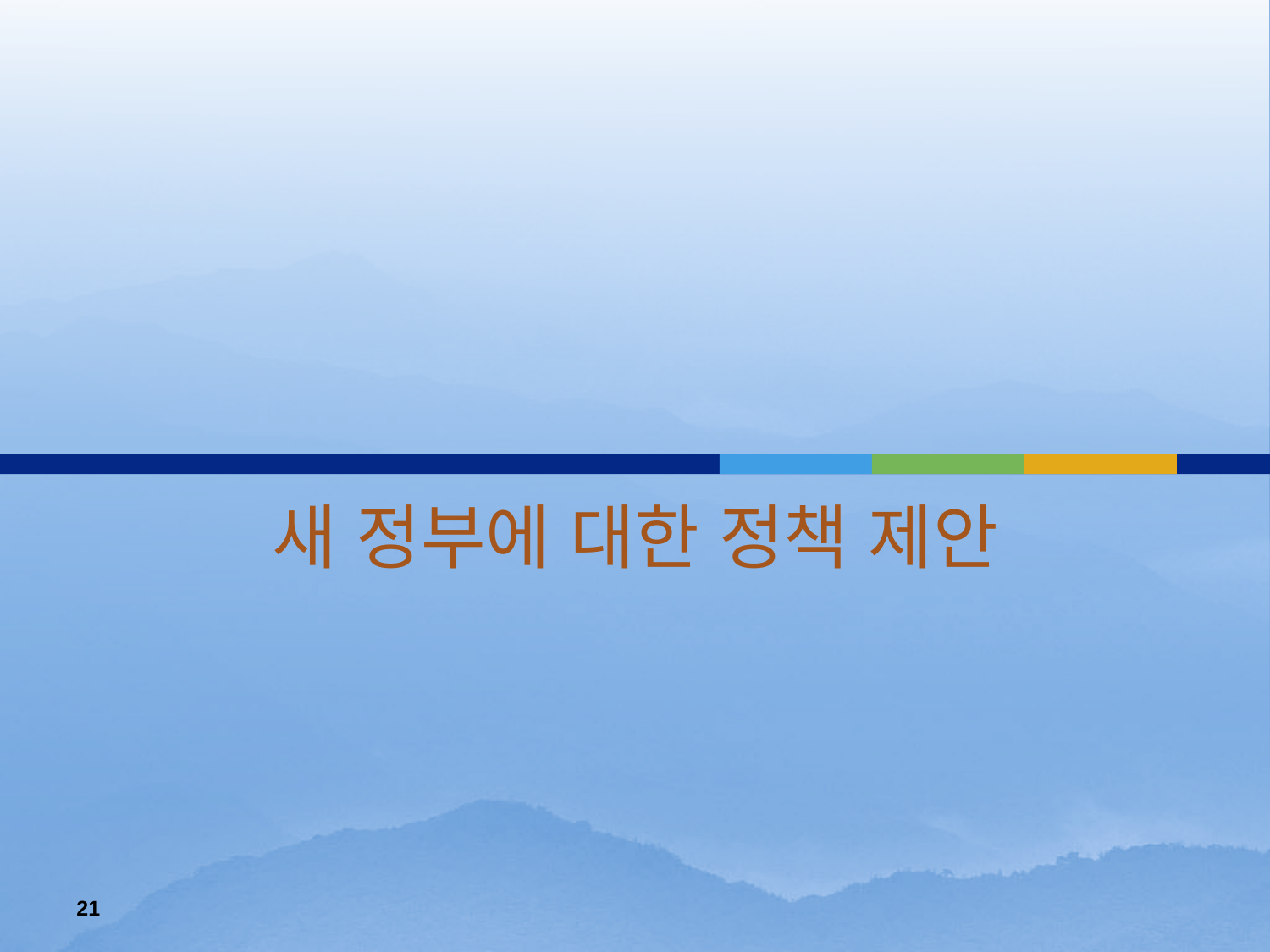

#
새 정부에 대한 정책 제안
21